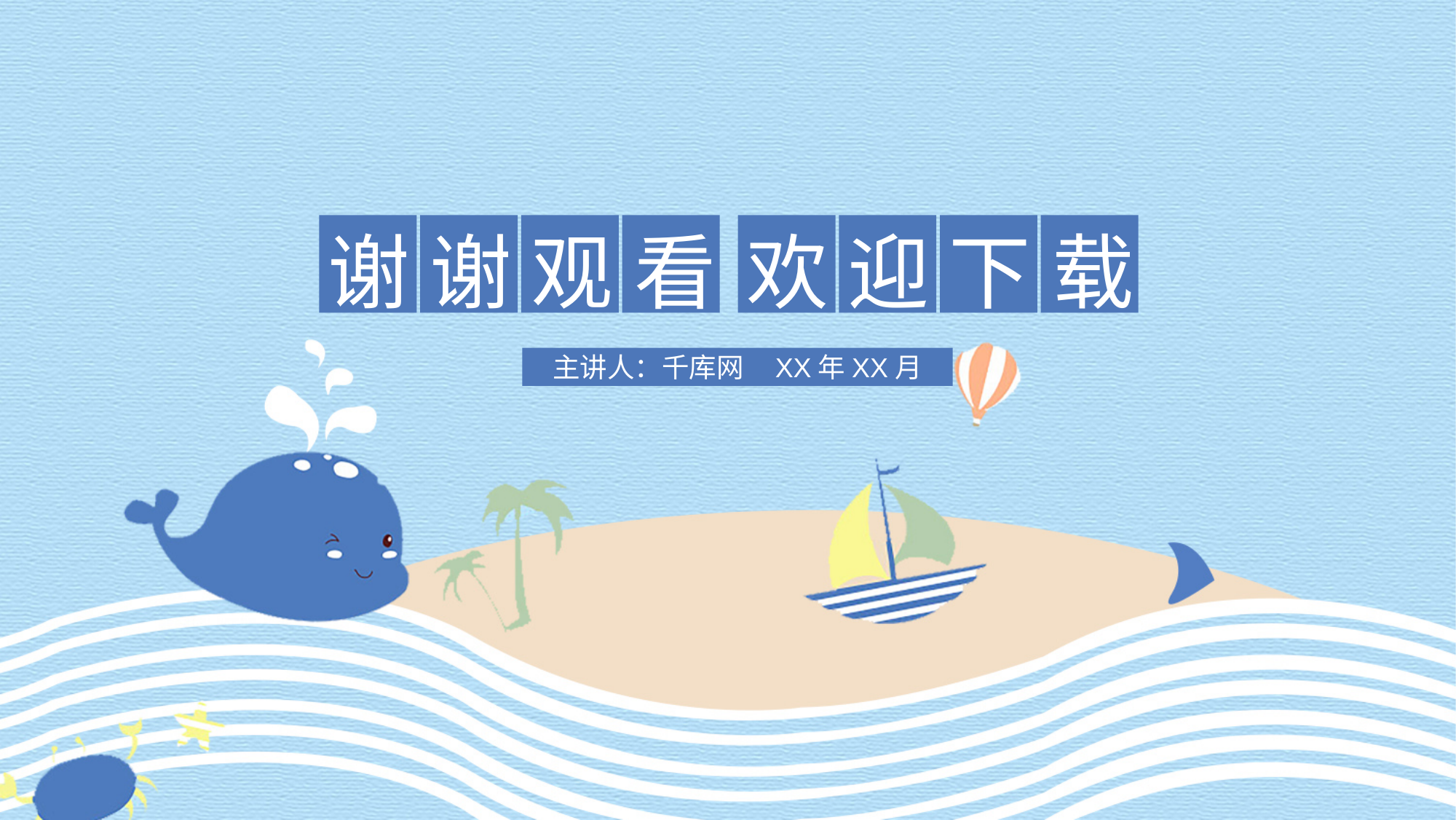

谢
谢
观
看
欢
迎
下
载
主讲人：千库网    XX年XX月